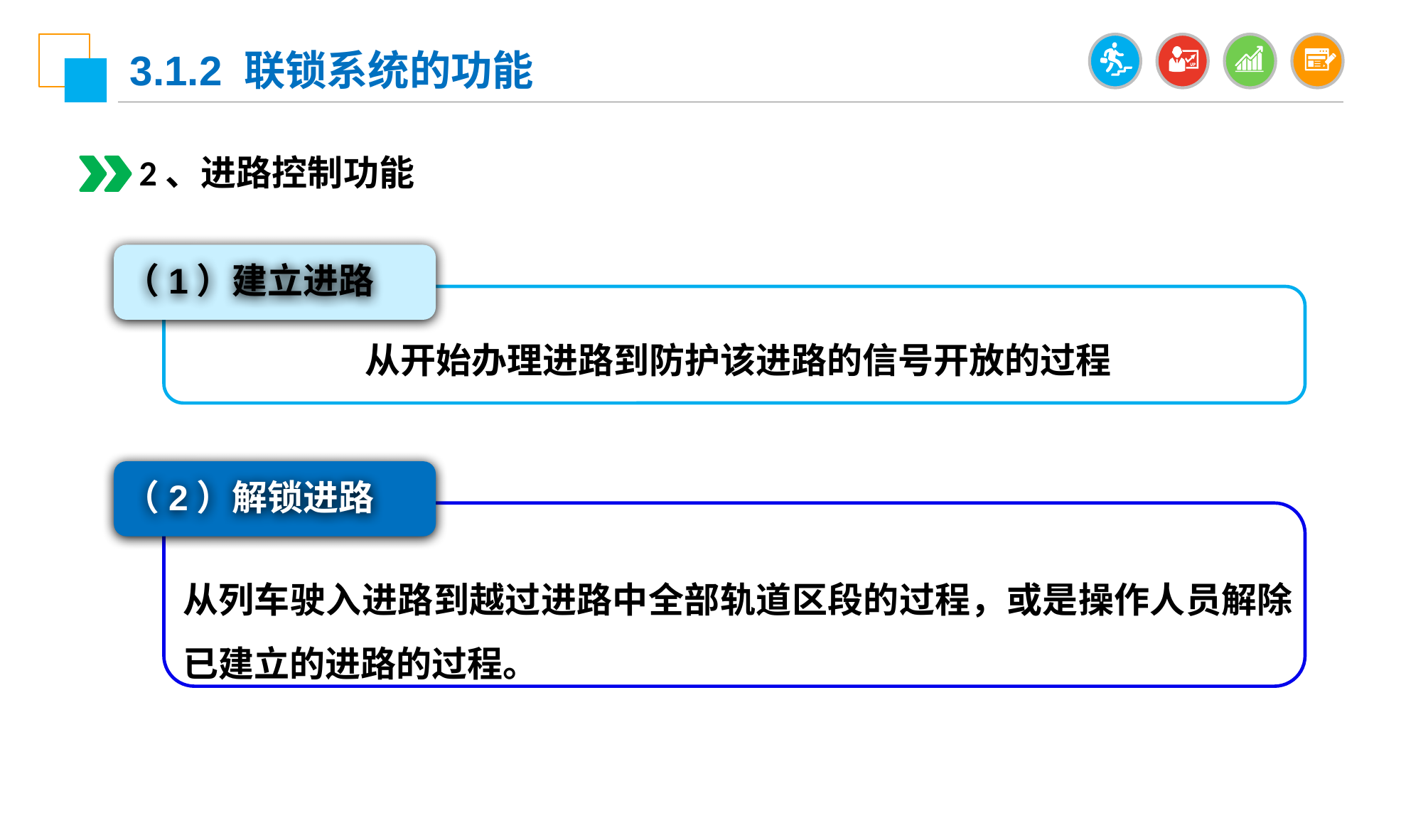

3.1.2 联锁系统的功能
2、进路控制功能

（1）建立进路

从开始办理进路到防护该进路的信号开放的过程

（2）解锁进路

从列车驶入进路到越过进路中全部轨道区段的过程，或是操作人员解除已建立的进路的过程。